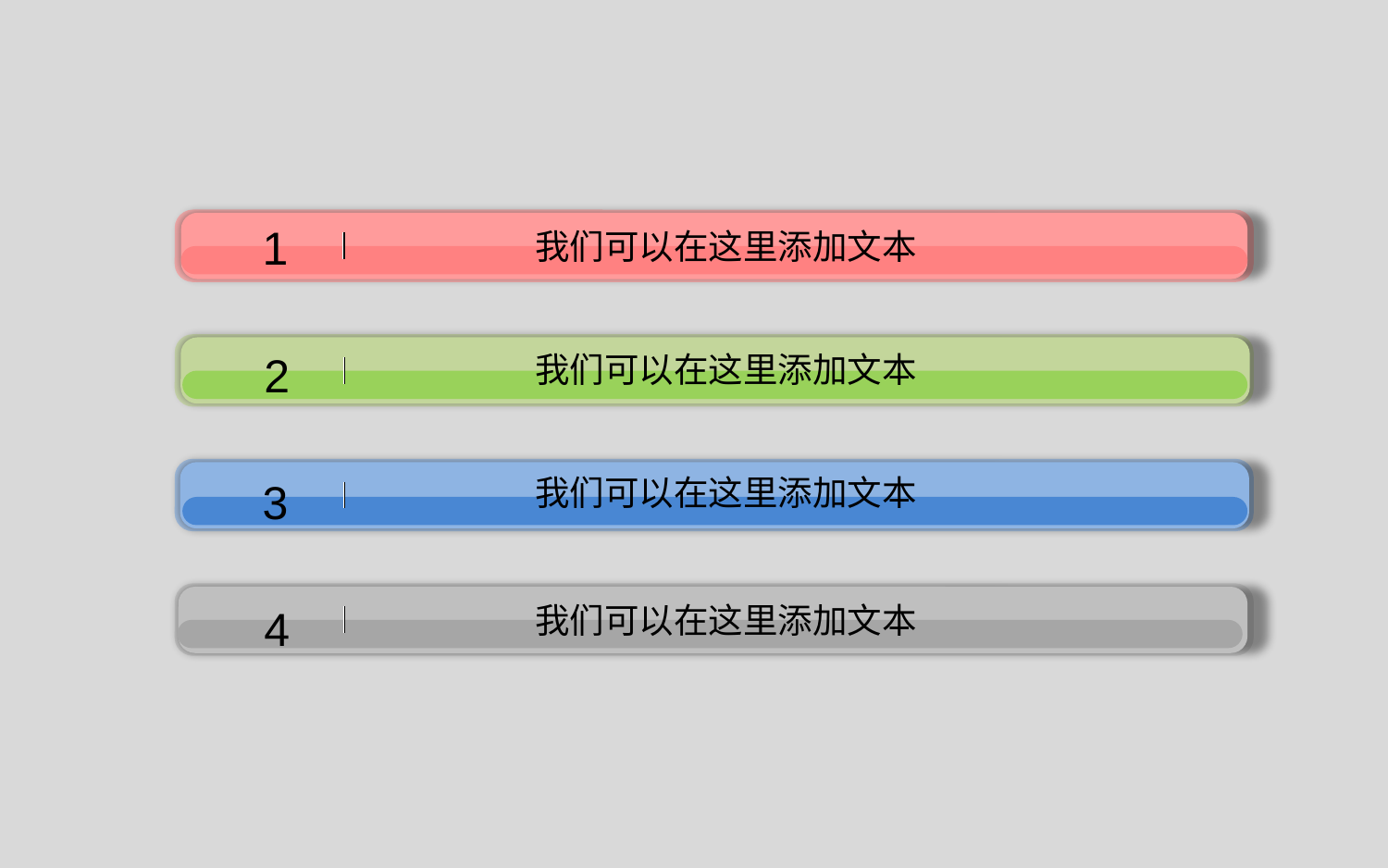

1
我们可以在这里添加文本

2
我们可以在这里添加文本

3
我们可以在这里添加文本

4
我们可以在这里添加文本